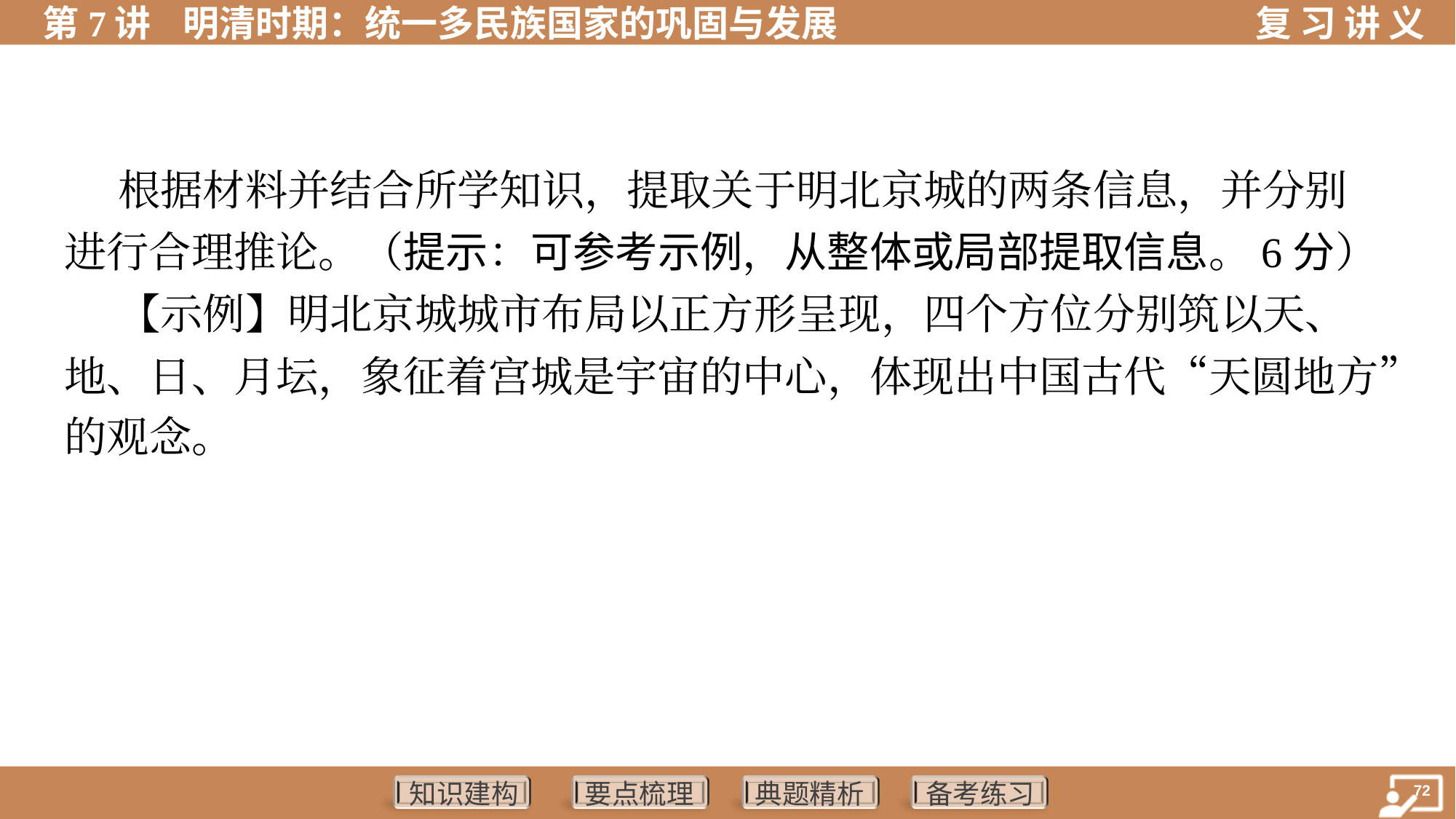

根据材料并结合所学知识，提取关于明北京城的两条信息，并分别
进行合理推论。（提示：可参考示例，从整体或局部提取信息。6分）
    【示例】明北京城城市布局以正方形呈现，四个方位分别筑以天、
地、日、月坛，象征着宫城是宇宙的中心，体现出中国古代“天圆地方”
的观念。